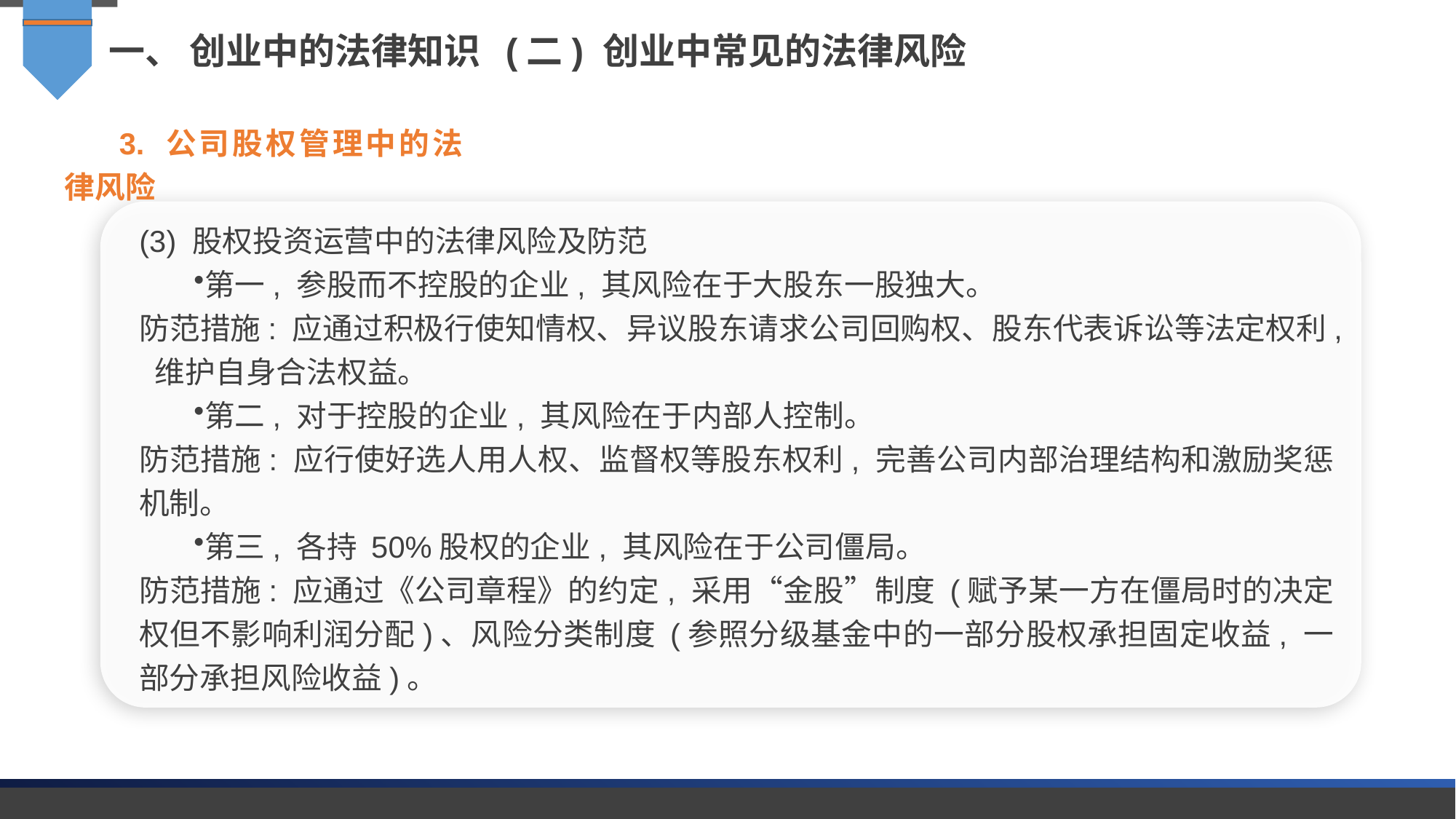

一、 创业中的法律知识  (二) 创业中常见的法律风险
3. 公司股权管理中的法律风险

(3) 股权投资运营中的法律风险及防范
第一, 参股而不控股的企业, 其风险在于大股东一股独大。
防范措施: 应通过积极行使知情权、异议股东请求公司回购权、股东代表诉讼等法定权利, 维护自身合法权益。
第二, 对于控股的企业, 其风险在于内部人控制。
防范措施: 应行使好选人用人权、监督权等股东权利, 完善公司内部治理结构和激励奖惩机制。
第三, 各持 50%股权的企业, 其风险在于公司僵局。
防范措施: 应通过《公司章程》的约定, 采用“金股”制度 (赋予某一方在僵局时的决定权但不影响利润分配)、风险分类制度 (参照分级基金中的一部分股权承担固定收益, 一部分承担风险收益)。